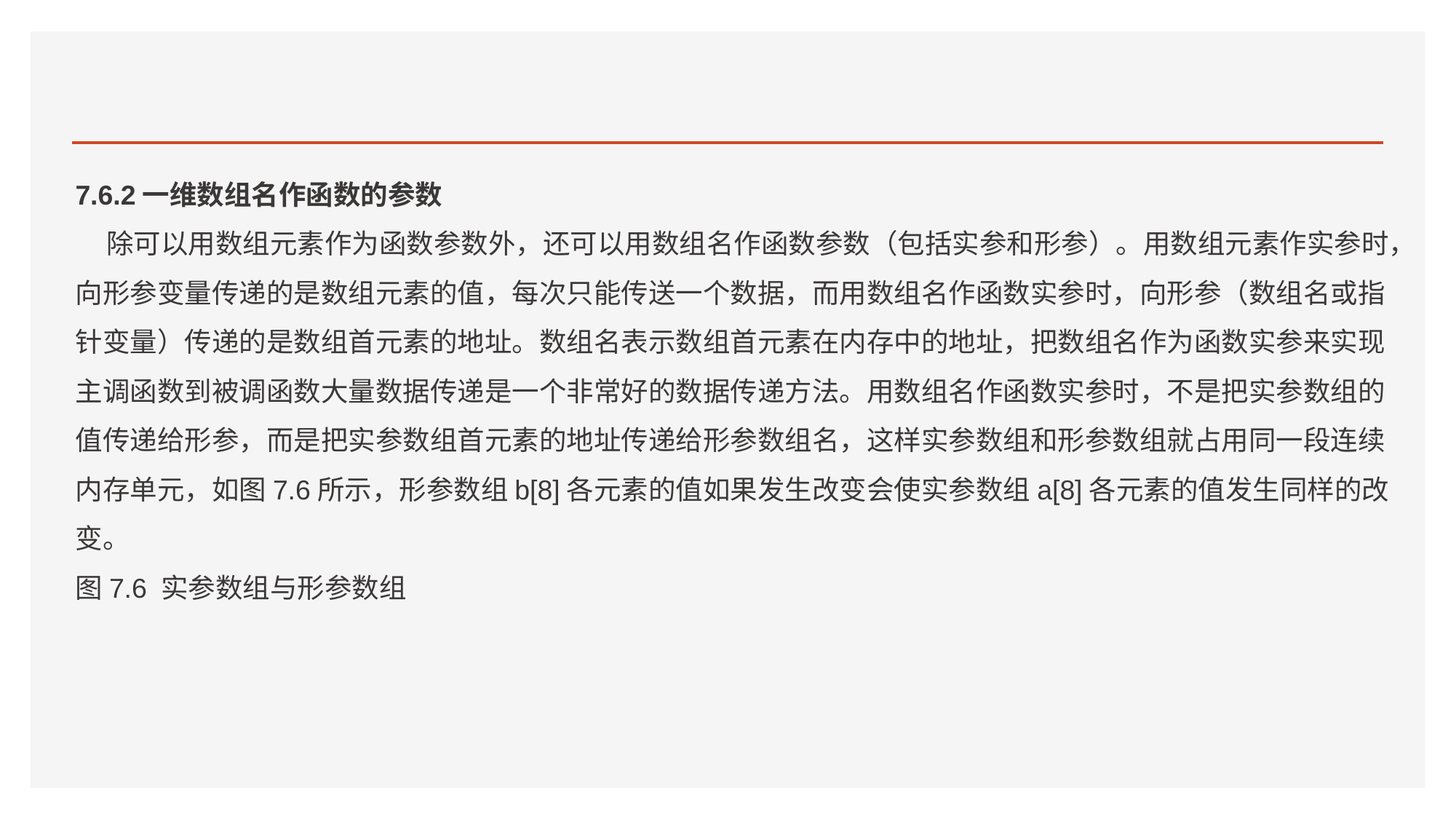

#
7.6.2一维数组名作函数的参数
    除可以用数组元素作为函数参数外，还可以用数组名作函数参数（包括实参和形参）。用数组元素作实参时，向形参变量传递的是数组元素的值，每次只能传送一个数据，而用数组名作函数实参时，向形参（数组名或指针变量）传递的是数组首元素的地址。数组名表示数组首元素在内存中的地址，把数组名作为函数实参来实现主调函数到被调函数大量数据传递是一个非常好的数据传递方法。用数组名作函数实参时，不是把实参数组的值传递给形参，而是把实参数组首元素的地址传递给形参数组名，这样实参数组和形参数组就占用同一段连续内存单元，如图7.6所示，形参数组b[8]各元素的值如果发生改变会使实参数组a[8]各元素的值发生同样的改变。
图7.6 实参数组与形参数组